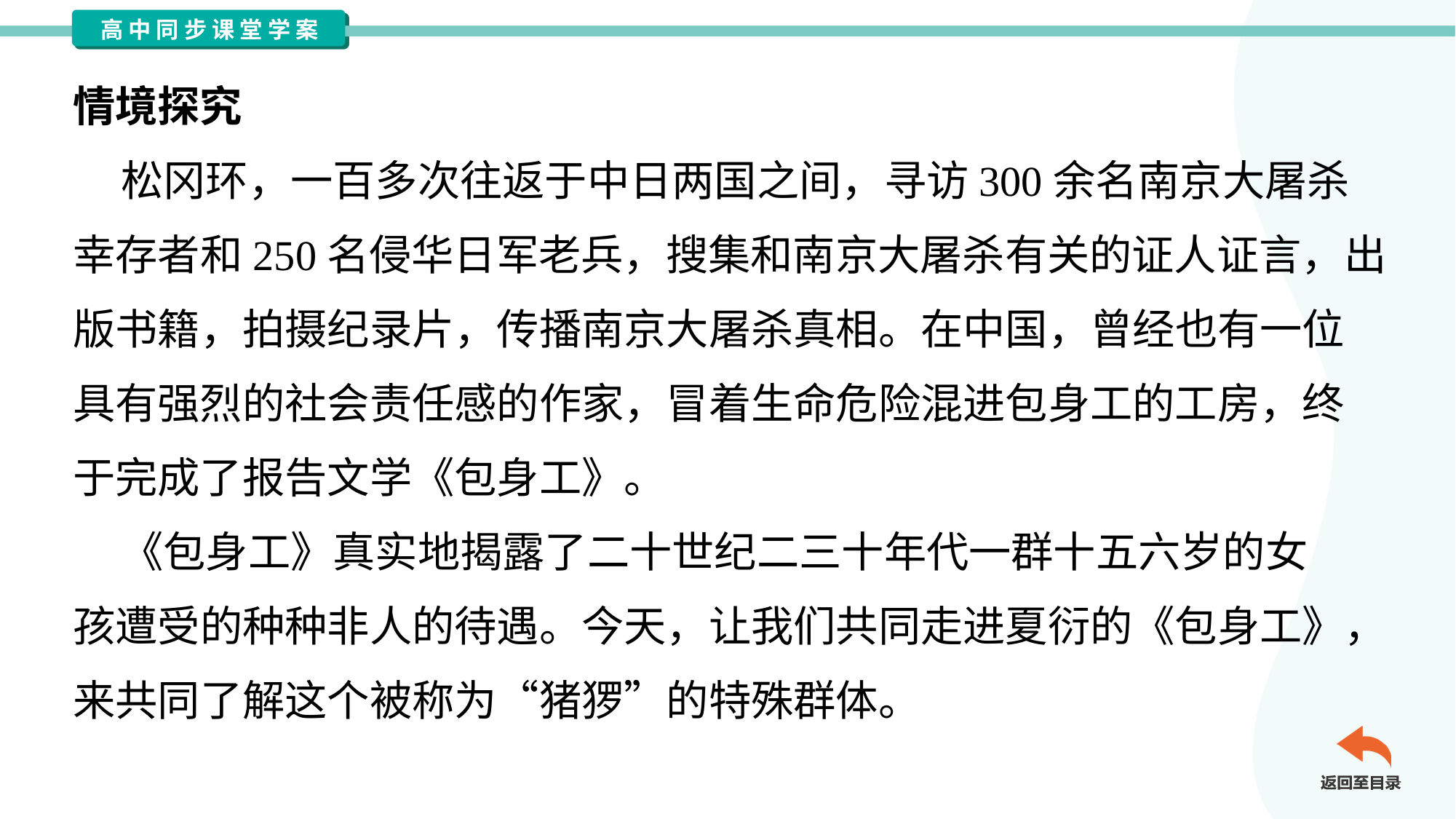

情境探究
    松冈环，一百多次往返于中日两国之间，寻访300余名南京大屠杀
幸存者和250名侵华日军老兵，搜集和南京大屠杀有关的证人证言，出
版书籍，拍摄纪录片，传播南京大屠杀真相。在中国，曾经也有一位
具有强烈的社会责任感的作家，冒着生命危险混进包身工的工房，终
于完成了报告文学《包身工》。
    《包身工》真实地揭露了二十世纪二三十年代一群十五六岁的女
孩遭受的种种非人的待遇。今天，让我们共同走进夏衍的《包身工》，
来共同了解这个被称为“猪猡”的特殊群体。